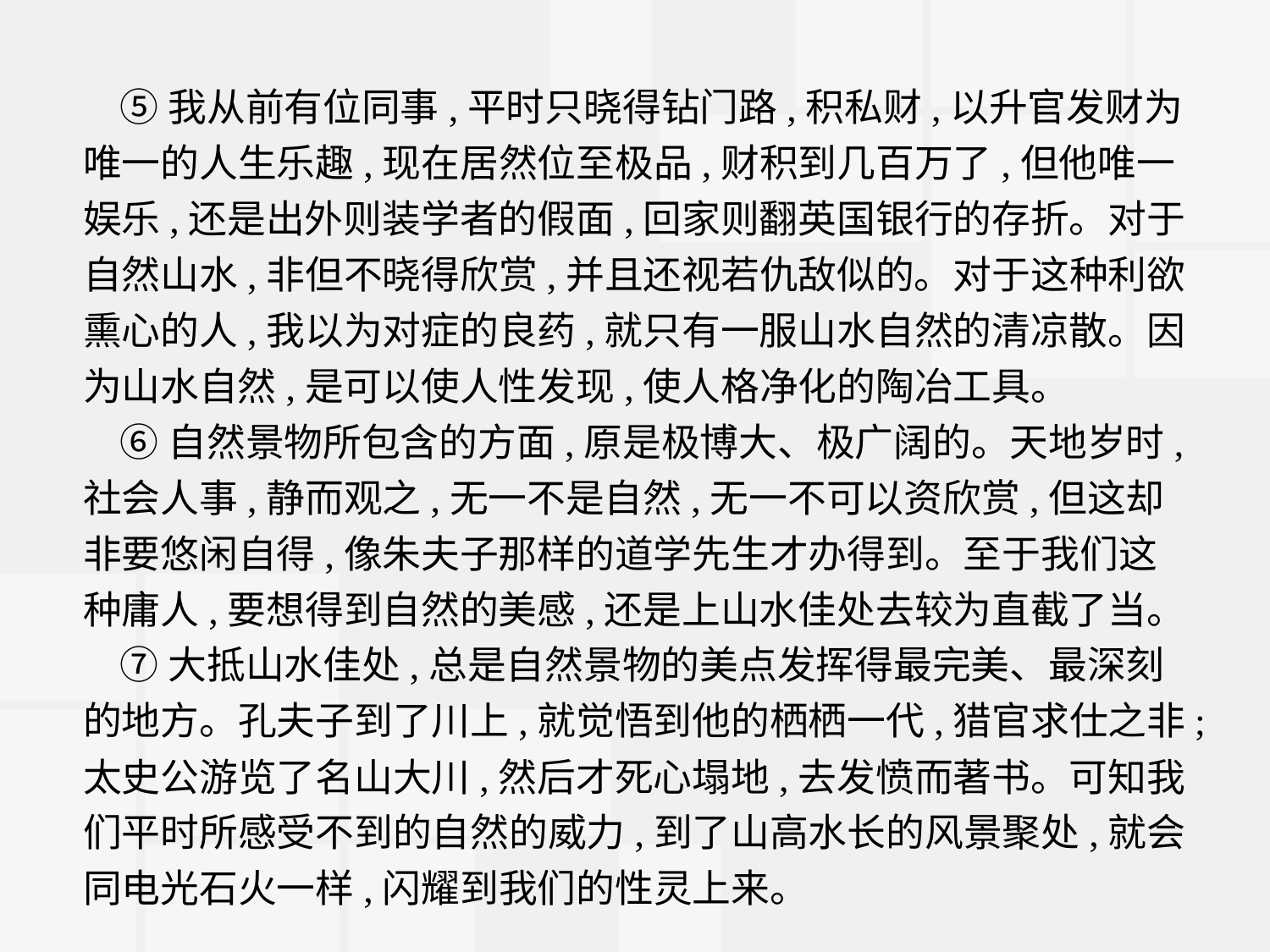

⑤我从前有位同事,平时只晓得钻门路,积私财,以升官发财为唯一的人生乐趣,现在居然位至极品,财积到几百万了,但他唯一娱乐,还是出外则装学者的假面,回家则翻英国银行的存折。对于自然山水,非但不晓得欣赏,并且还视若仇敌似的。对于这种利欲熏心的人,我以为对症的良药,就只有一服山水自然的清凉散。因为山水自然,是可以使人性发现,使人格净化的陶冶工具。
⑥自然景物所包含的方面,原是极博大、极广阔的。天地岁时,社会人事,静而观之,无一不是自然,无一不可以资欣赏,但这却非要悠闲自得,像朱夫子那样的道学先生才办得到。至于我们这种庸人,要想得到自然的美感,还是上山水佳处去较为直截了当。
⑦大抵山水佳处,总是自然景物的美点发挥得最完美、最深刻的地方。孔夫子到了川上,就觉悟到他的栖栖一代,猎官求仕之非;太史公游览了名山大川,然后才死心塌地,去发愤而著书。可知我们平时所感受不到的自然的威力,到了山高水长的风景聚处,就会同电光石火一样,闪耀到我们的性灵上来。